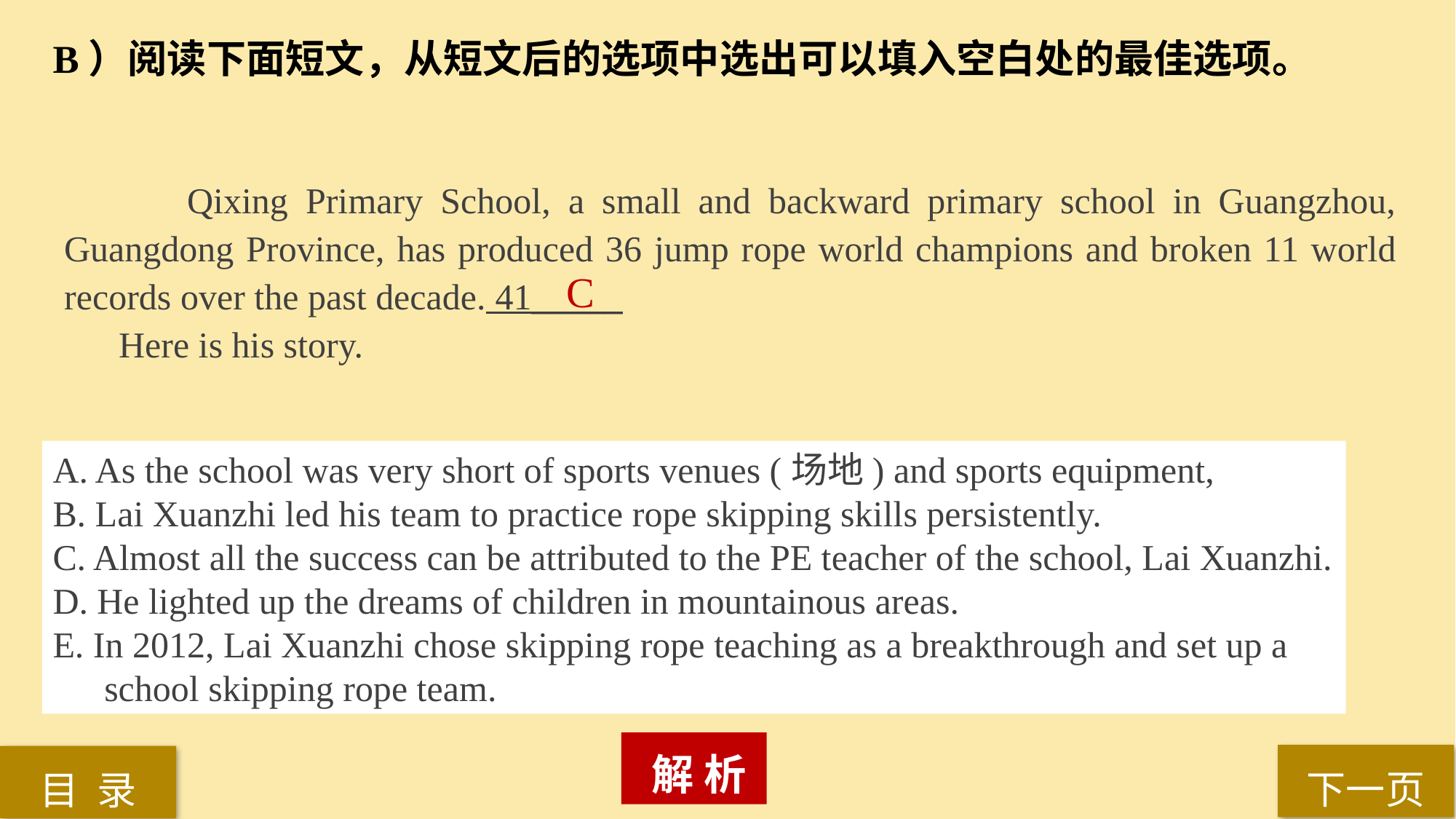

B）阅读下面短文，从短文后的选项中选出可以填入空白处的最佳选项。
       Qixing Primary School, a small and backward primary school in Guangzhou, Guangdong Province, has produced 36 jump rope world champions and broken 11 world records over the past decade. 41_____
Here is his story.
C
A. As the school was very short of sports venues (场地) and sports equipment,
B. Lai Xuanzhi led his team to practice rope skipping skills persistently.
C. Almost all the success can be attributed to the PE teacher of the school, Lai Xuanzhi.
D. He lighted up the dreams of children in mountainous areas.
E. In 2012, Lai Xuanzhi chose skipping rope teaching as a breakthrough and set up a school skipping rope team.
 解 析